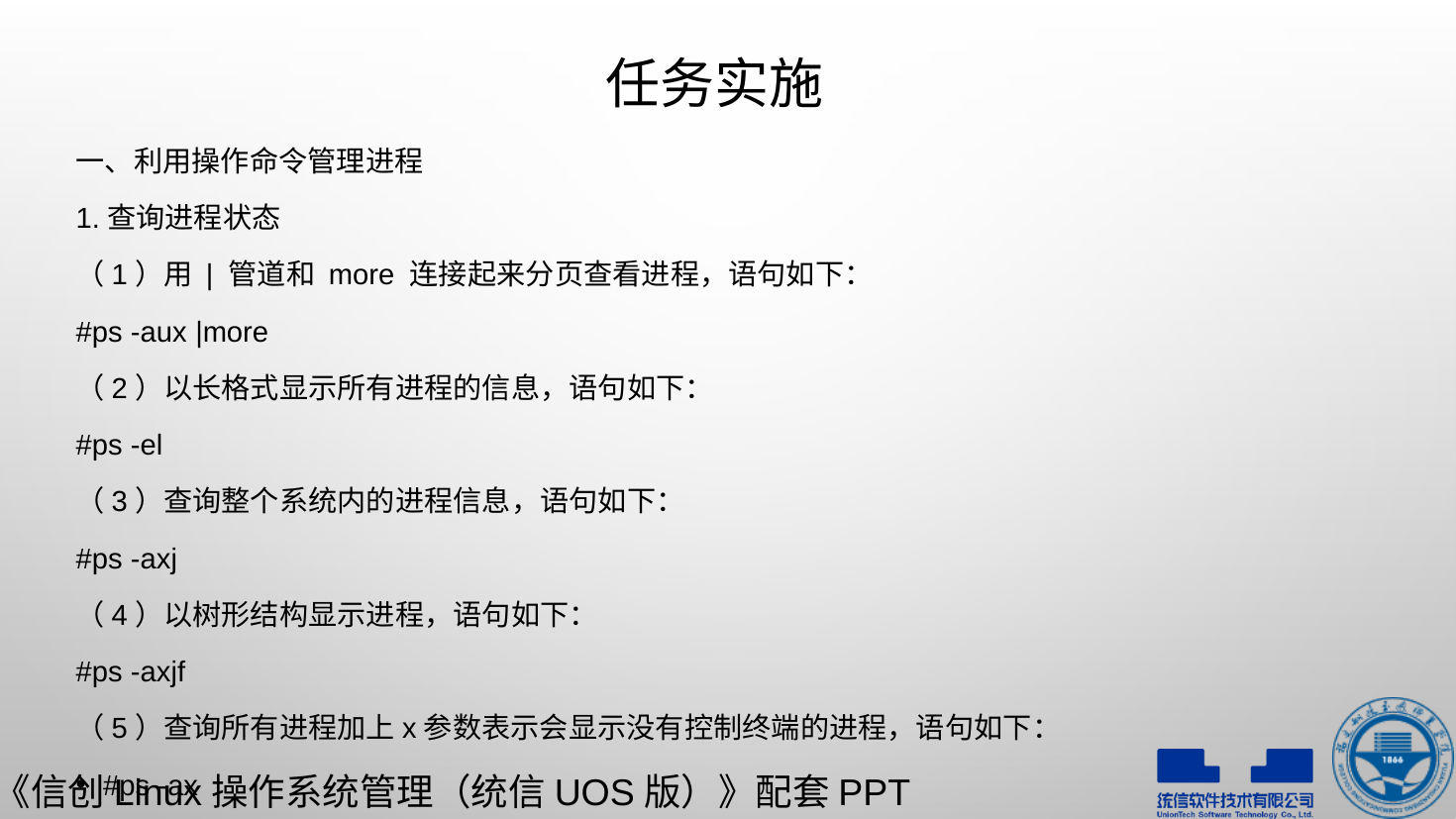

# 任务实施
一、利用操作命令管理进程
1.查询进程状态
（1）用 | 管道和 more 连接起来分页查看进程，语句如下：
#ps -aux |more
（2）以长格式显示所有进程的信息，语句如下：
#ps -el
（3）查询整个系统内的进程信息，语句如下：
#ps -axj
（4）以树形结构显示进程，语句如下：
#ps -axjf
（5）查询所有进程加上x参数表示会显示没有控制终端的进程，语句如下：
#ps -ax